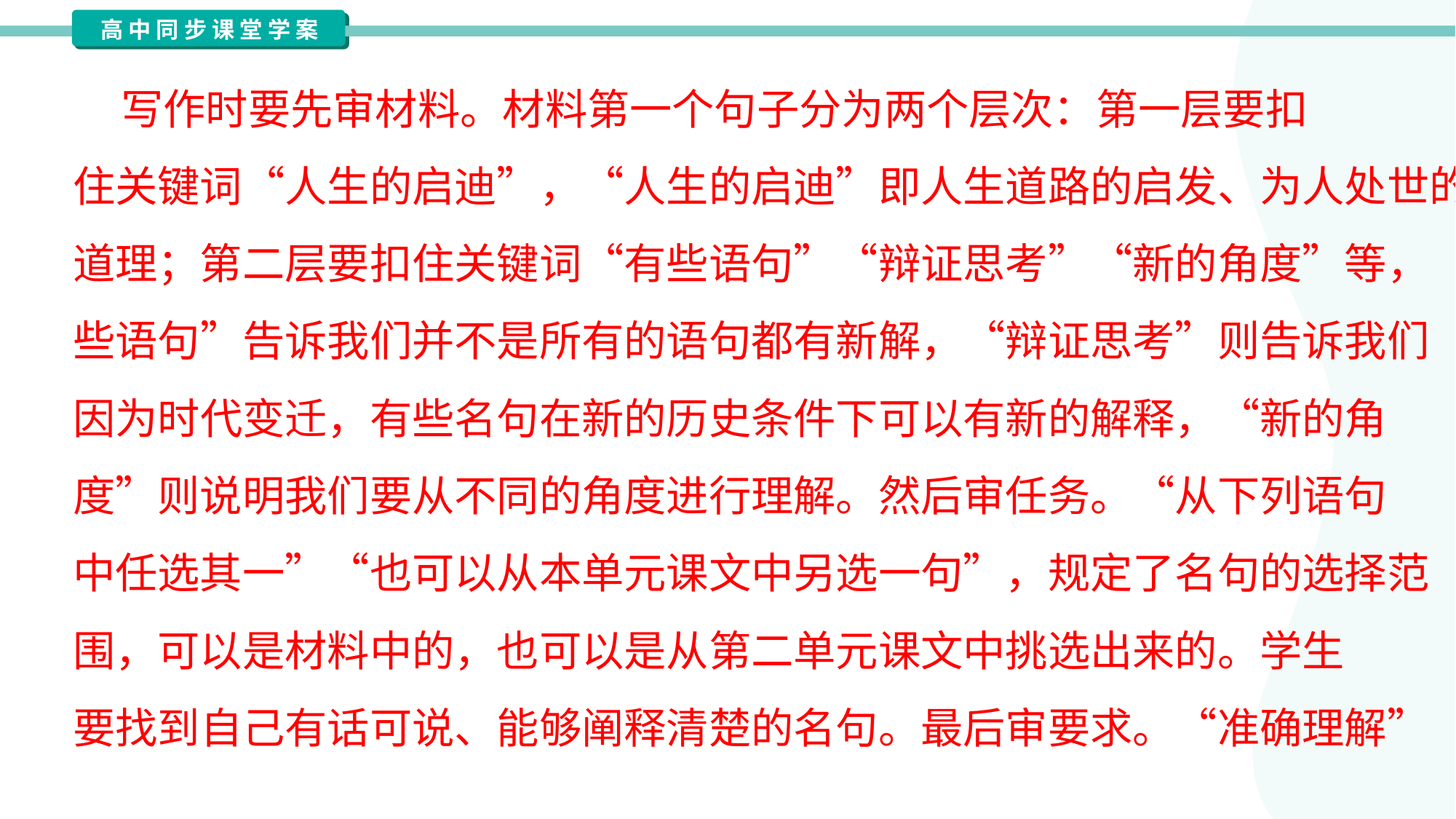

写作时要先审材料。材料第一个句子分为两个层次：第一层要扣
住关键词“人生的启迪”，“人生的启迪”即人生道路的启发、为人处世的
道理；第二层要扣住关键词“有些语句”“辩证思考”“新的角度”等，“有
些语句”告诉我们并不是所有的语句都有新解，“辩证思考”则告诉我们
因为时代变迁，有些名句在新的历史条件下可以有新的解释，“新的角
度”则说明我们要从不同的角度进行理解。然后审任务。“从下列语句
中任选其一”“也可以从本单元课文中另选一句”，规定了名句的选择范
围，可以是材料中的，也可以是从第二单元课文中挑选出来的。学生
要找到自己有话可说、能够阐释清楚的名句。最后审要求。“准确理解”